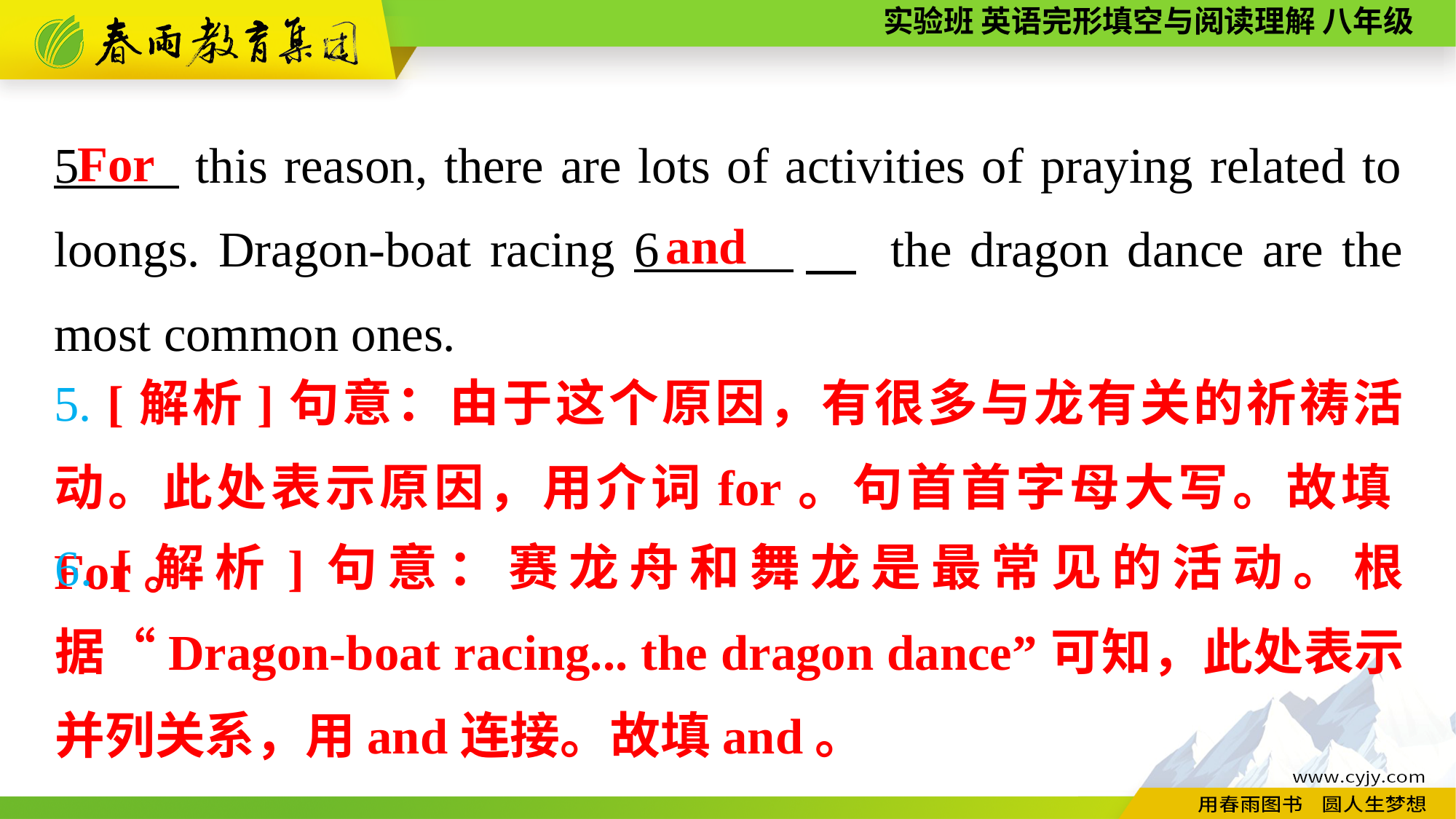

For
5       this reason, there are lots of activities of praying related to loongs. Dragon-boat racing 6       　 the dragon dance are the most common ones.
and
5. [解析]句意：由于这个原因，有很多与龙有关的祈祷活动。此处表示原因，用介词for。句首首字母大写。故填For。
6. [解析]句意：赛龙舟和舞龙是最常见的活动。根据“Dragon-boat racing... the dragon dance”可知，此处表示并列关系，用and连接。故填and。